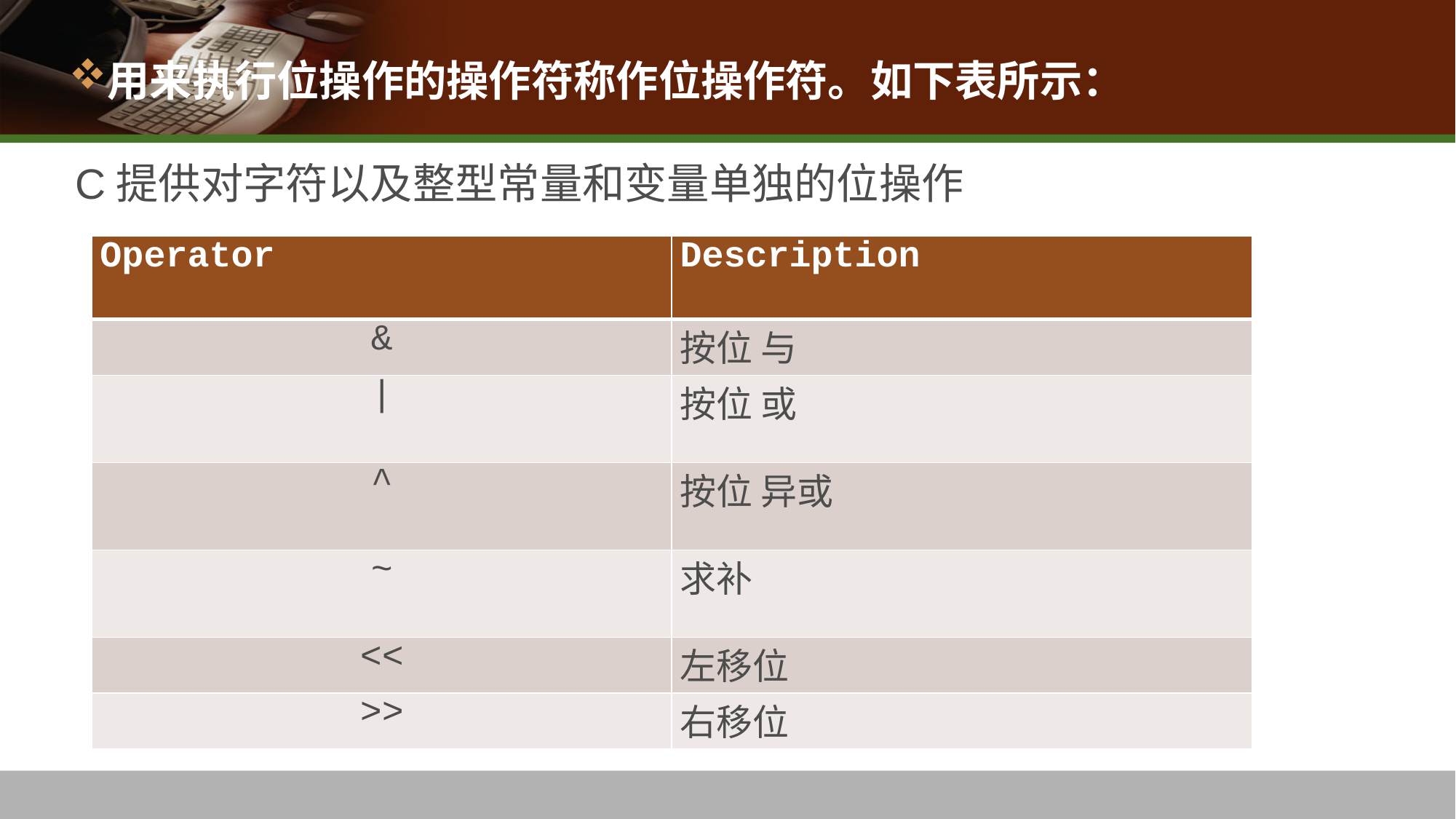

用来执行位操作的操作符称作位操作符。如下表所示：
C提供对字符以及整型常量和变量单独的位操作
| Operator | Description |
| --- | --- |
| & | 按位 与 |
| | | 按位 或 |
| ^ | 按位 异或 |
| ~ | 求补 |
| << | 左移位 |
| >> | 右移位 |